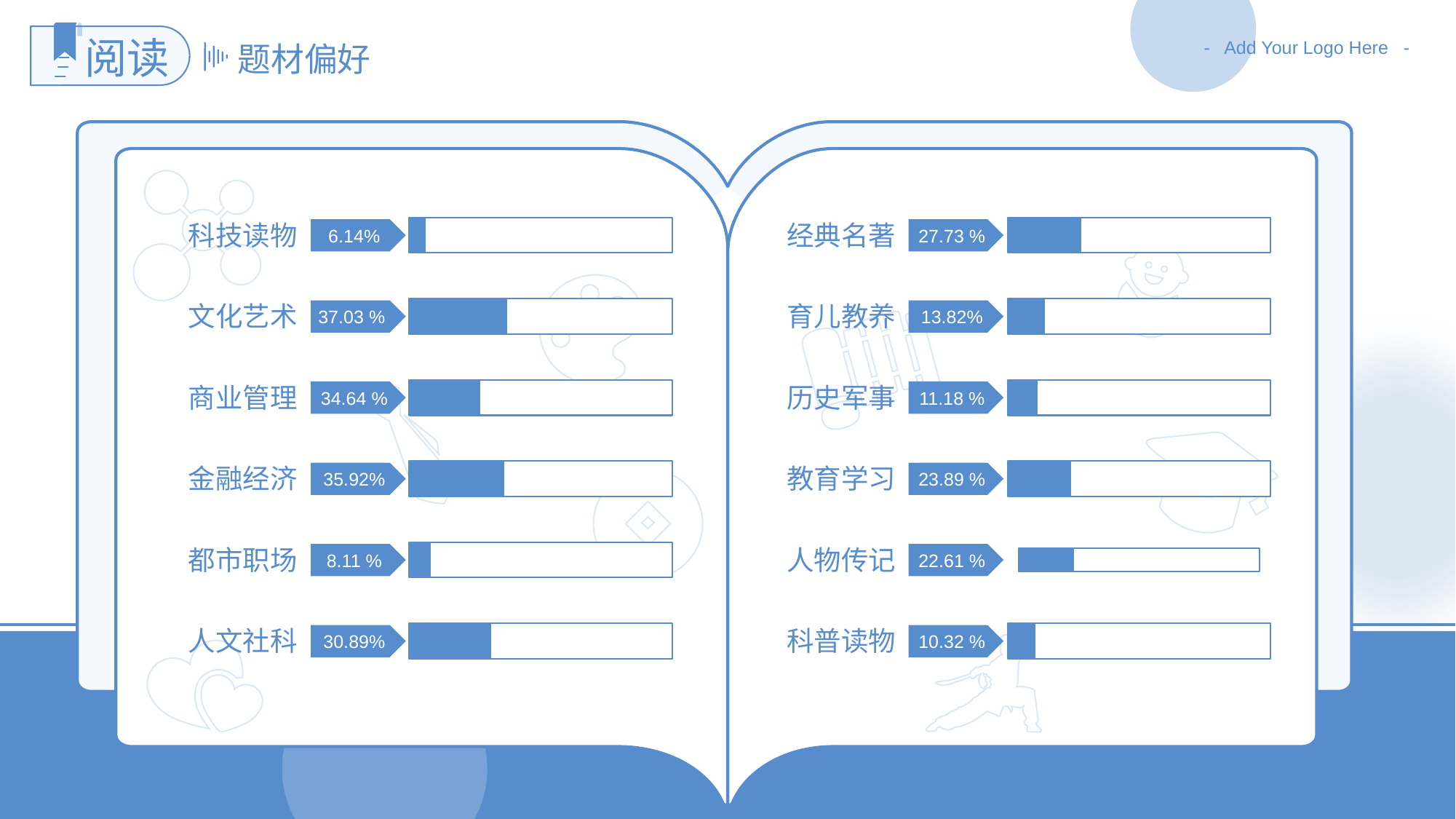

阅读
-   Add Your Logo Here   -
题材偏好

### Chart

| Category | 系列 1 | 系列 2 |
|---|---|---|
| 类别 1 | 6.14 | 93.86 |

### Chart

| Category | 系列 1 | 系列 2 |
|---|---|---|
| 类别 1 | 27.73 | 72.27 |
科技读物
经典名著
6.14%
27.73 %

### Chart

| Category | 系列 1 | 系列 2 |
|---|---|---|
| 类别 1 | 37.03 | 62.97 |

### Chart

| Category | 系列 1 | 系列 2 |
|---|---|---|
| 类别 1 | 13.82 | 86.18 |
文化艺术
育儿教养

37.03 %
13.82%

### Chart

| Category | 系列 1 | 系列 2 |
|---|---|---|
| 类别 1 | 34.64 | 93.86 |

### Chart

| Category | 系列 1 | 系列 2 |
|---|---|---|
| 类别 1 | 11.18 | 88.82 |
商业管理
历史军事
34.64 %
11.18 %

### Chart

| Category | 系列 1 | 系列 2 |
|---|---|---|
| 类别 1 | 35.92 | 64.08 |

### Chart

| Category | 系列 1 | 系列 2 |
|---|---|---|
| 类别 1 | 23.89 | 76.11 |
金融经济
教育学习
35.92%
23.89 %

### Chart

| Category | 系列 1 | 系列 2 |
|---|---|---|
| 类别 1 | 8.11 | 91.89 |

### Chart

| Category | 系列 1 | 系列 2 |
|---|---|---|
| 类别 1 | 22.61 | 77.39 |
都市职场
人物传记
8.11 %
22.61 %

### Chart

| Category | 系列 1 | 系列 2 |
|---|---|---|
| 类别 1 | 30.89 | 69.11 |

### Chart

| Category | 系列 1 | 系列 2 |
|---|---|---|
| 类别 1 | 10.32 | 89.68 |
人文社科
科普读物

30.89%
10.32 %